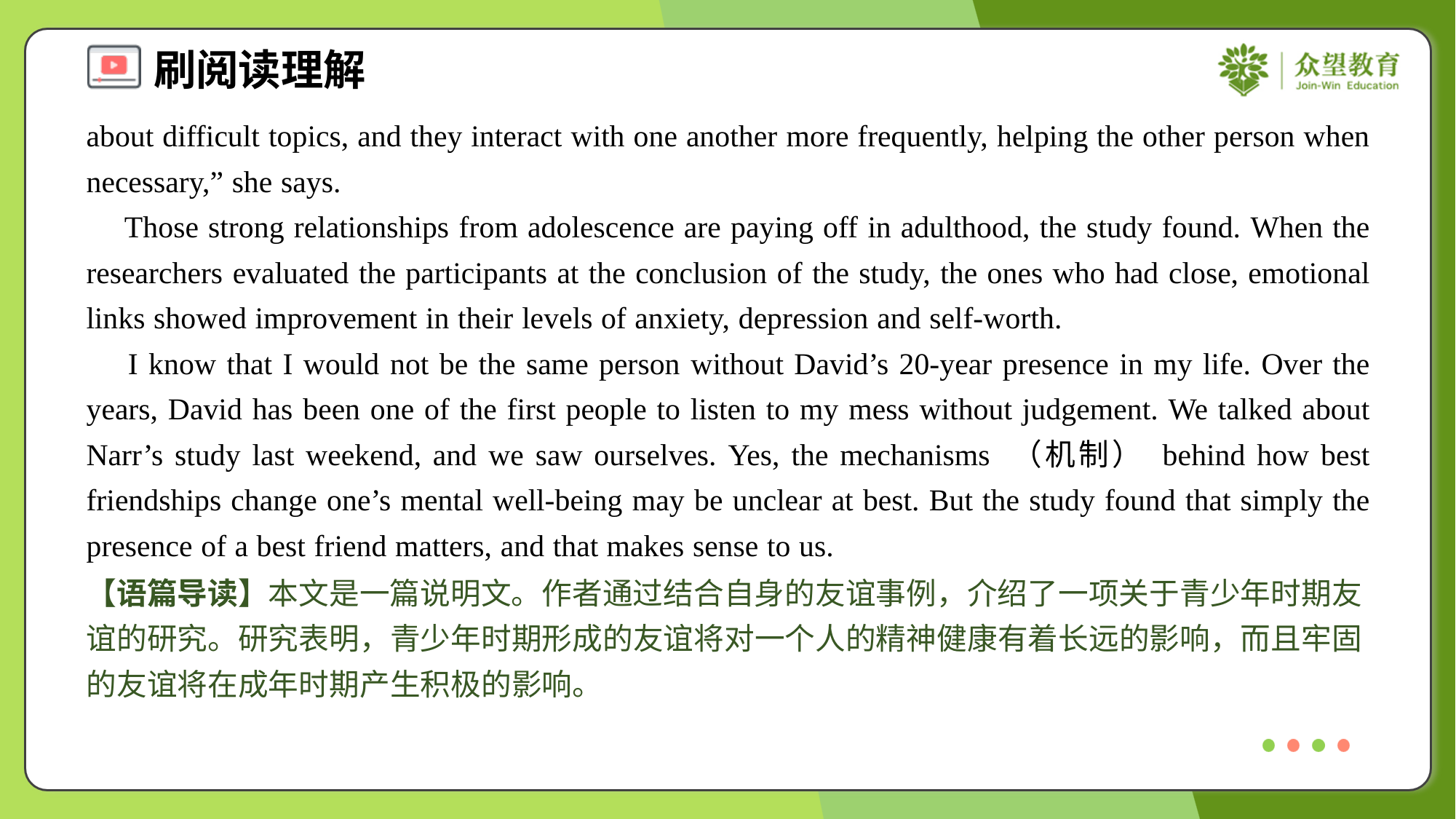

about difficult topics, and they interact with one another more frequently, helping the other person when necessary,” she says.
    Those strong relationships from adolescence are paying off in adulthood, the study found. When the researchers evaluated the participants at the conclusion of the study, the ones who had close, emotional links showed improvement in their levels of anxiety, depression and self-worth.
    I know that I would not be the same person without David’s 20-year presence in my life. Over the years, David has been one of the first people to listen to my mess without judgement. We talked about Narr’s study last weekend, and we saw ourselves. Yes, the mechanisms （机制） behind how best friendships change one’s mental well-being may be unclear at best. But the study found that simply the presence of a best friend matters, and that makes sense to us.
【语篇导读】本文是一篇说明文。作者通过结合自身的友谊事例，介绍了一项关于青少年时期友谊的研究。研究表明，青少年时期形成的友谊将对一个人的精神健康有着长远的影响，而且牢固的友谊将在成年时期产生积极的影响。